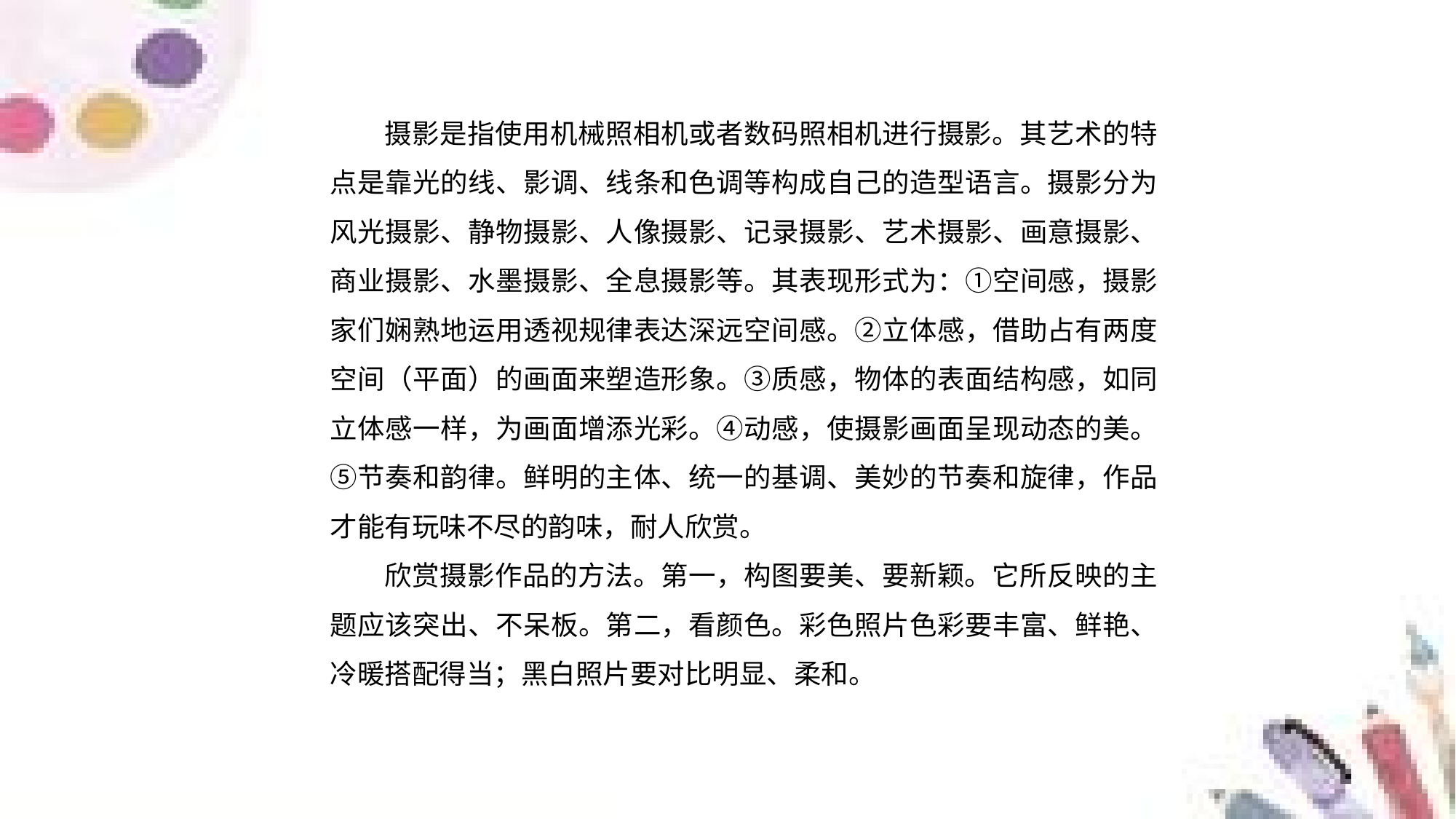

摄影是指使用机械照相机或者数码照相机进行摄影。其艺术的特点是靠光的线、影调、线条和色调等构成自己的造型语言。摄影分为风光摄影、静物摄影、人像摄影、记录摄影、艺术摄影、画意摄影、商业摄影、水墨摄影、全息摄影等。其表现形式为：①空间感，摄影家们娴熟地运用透视规律表达深远空间感。②立体感，借助占有两度空间（平面）的画面来塑造形象。③质感，物体的表面结构感，如同立体感一样，为画面增添光彩。④动感，使摄影画面呈现动态的美。⑤节奏和韵律。鲜明的主体、统一的基调、美妙的节奏和旋律，作品才能有玩味不尽的韵味，耐人欣赏。
欣赏摄影作品的方法。第一，构图要美、要新颖。它所反映的主题应该突出、不呆板。第二，看颜色。彩色照片色彩要丰富、鲜艳、冷暖搭配得当；黑白照片要对比明显、柔和。
6